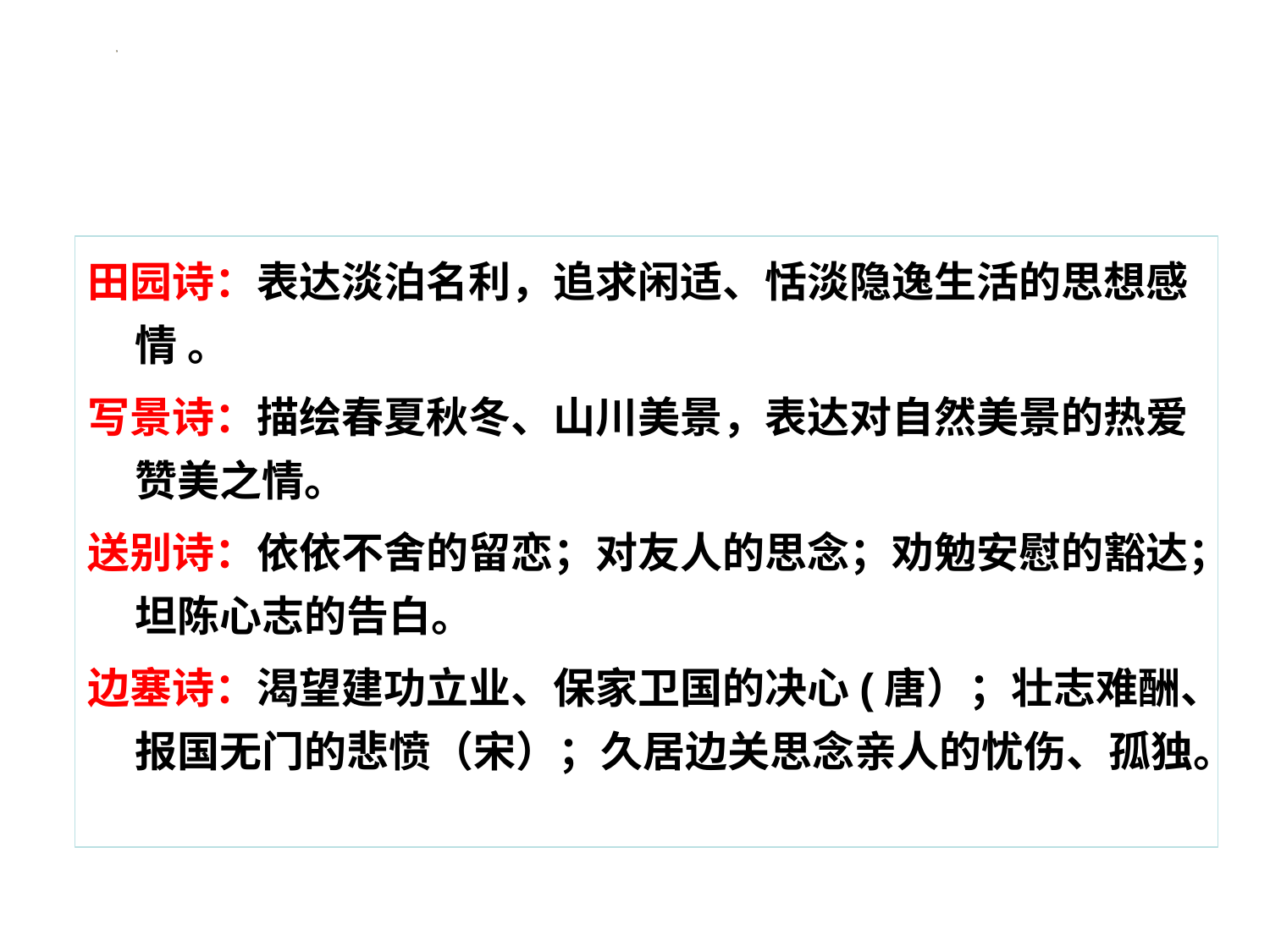

常见的诗类及主旨
田园诗：表达淡泊名利，追求闲适、恬淡隐逸生活的思想感情 。
写景诗：描绘春夏秋冬、山川美景，表达对自然美景的热爱赞美之情。
送别诗：依依不舍的留恋；对友人的思念；劝勉安慰的豁达；坦陈心志的告白。
边塞诗：渴望建功立业、保家卫国的决心(唐）；壮志难酬、报国无门的悲愤（宋）；久居边关思念亲人的忧伤、孤独。